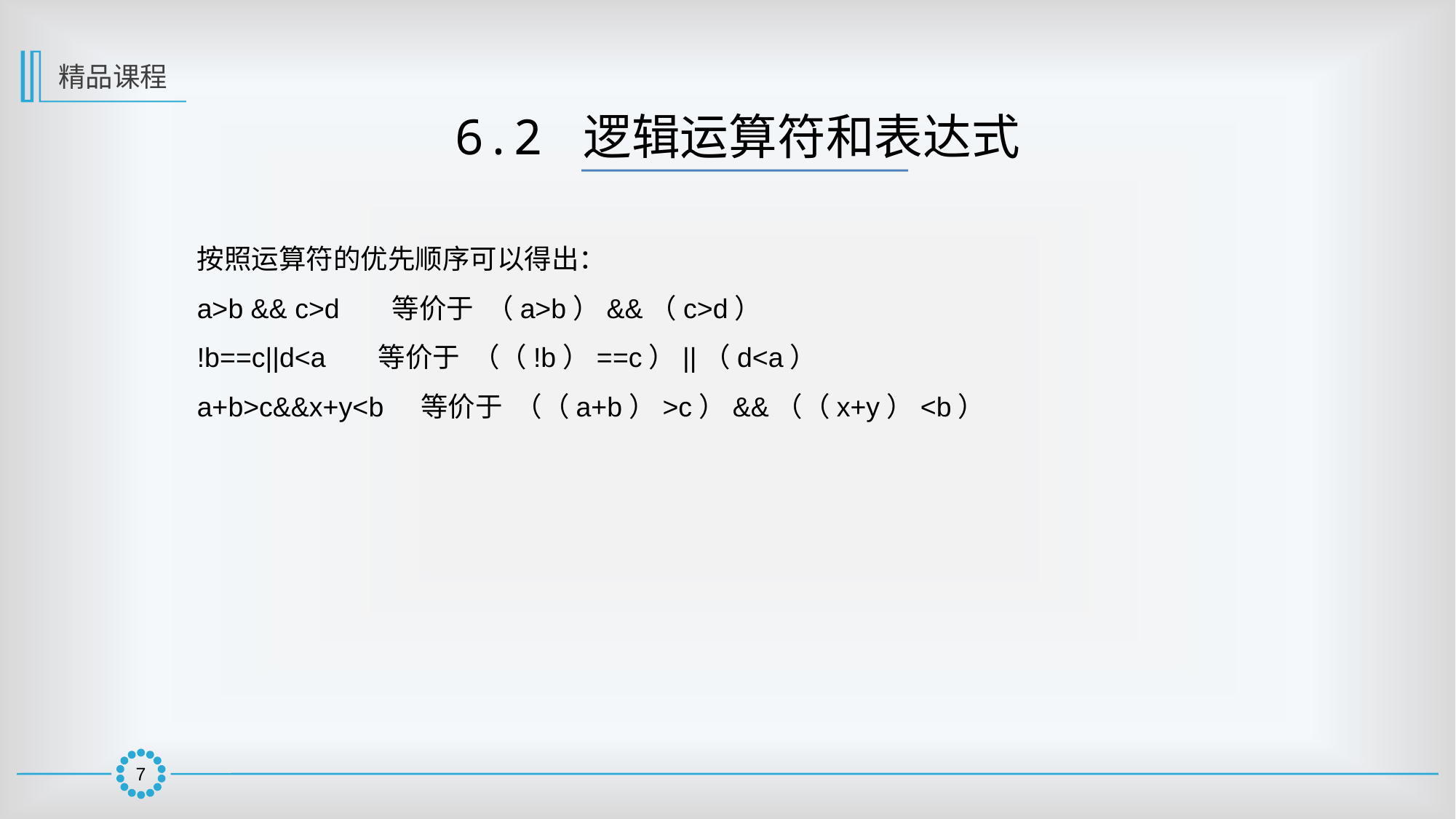

精品课程
6.2 逻辑运算符和表达式

按照运算符的优先顺序可以得出：
a>b && c>d      等价于  （a>b）&&（c>d）
!b==c||d<a      等价于  （（!b）==c）||（d<a）
a+b>c&&x+y<b    等价于  （（a+b）>c）&&（（x+y）<b）

7